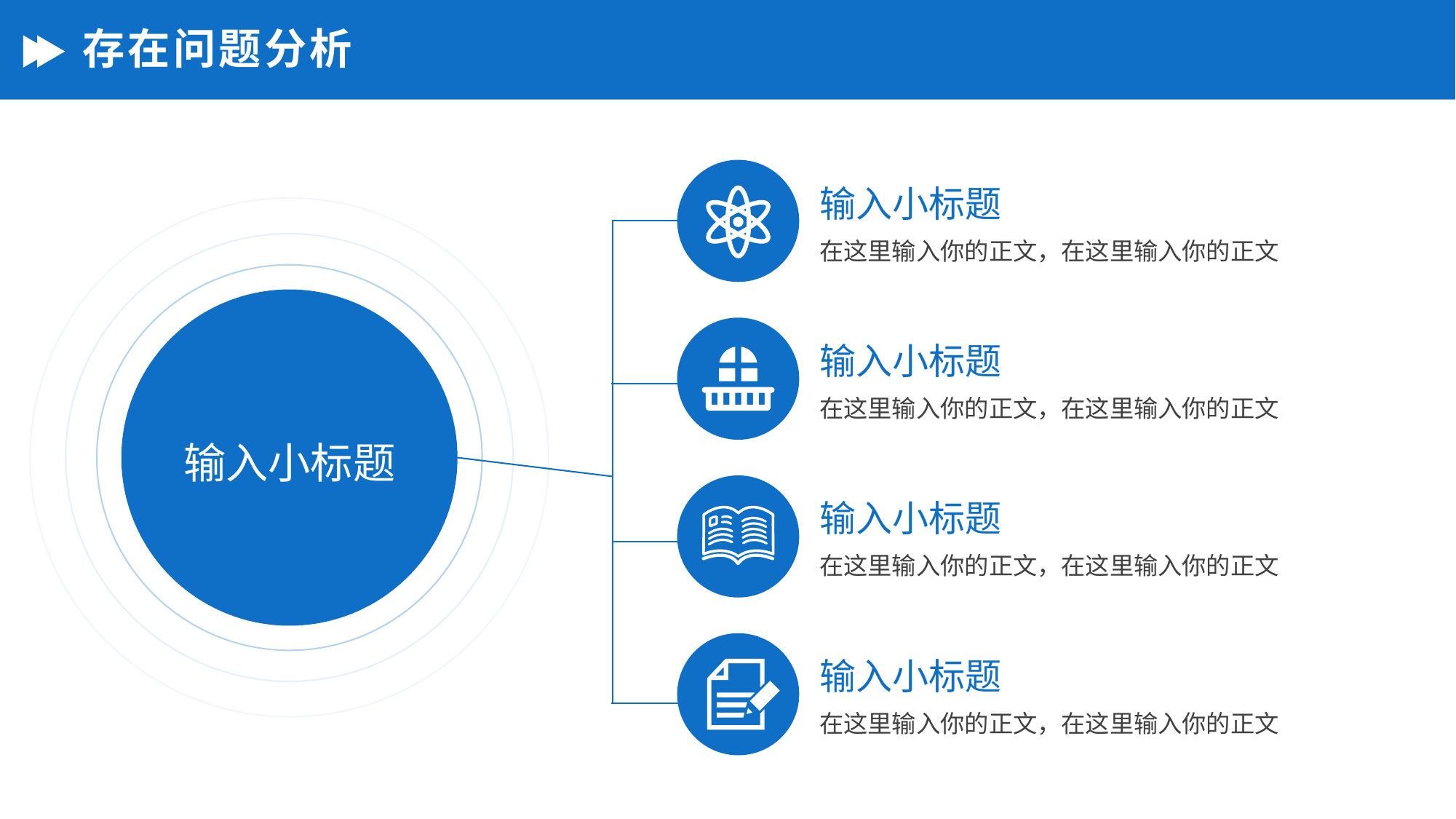

# 存在问题分析

输入小标题
在这里输入你的正文，在这里输入你的正文

输入小标题
在这里输入你的正文，在这里输入你的正文

输入小标题

输入小标题
在这里输入你的正文，在这里输入你的正文

输入小标题
在这里输入你的正文，在这里输入你的正文